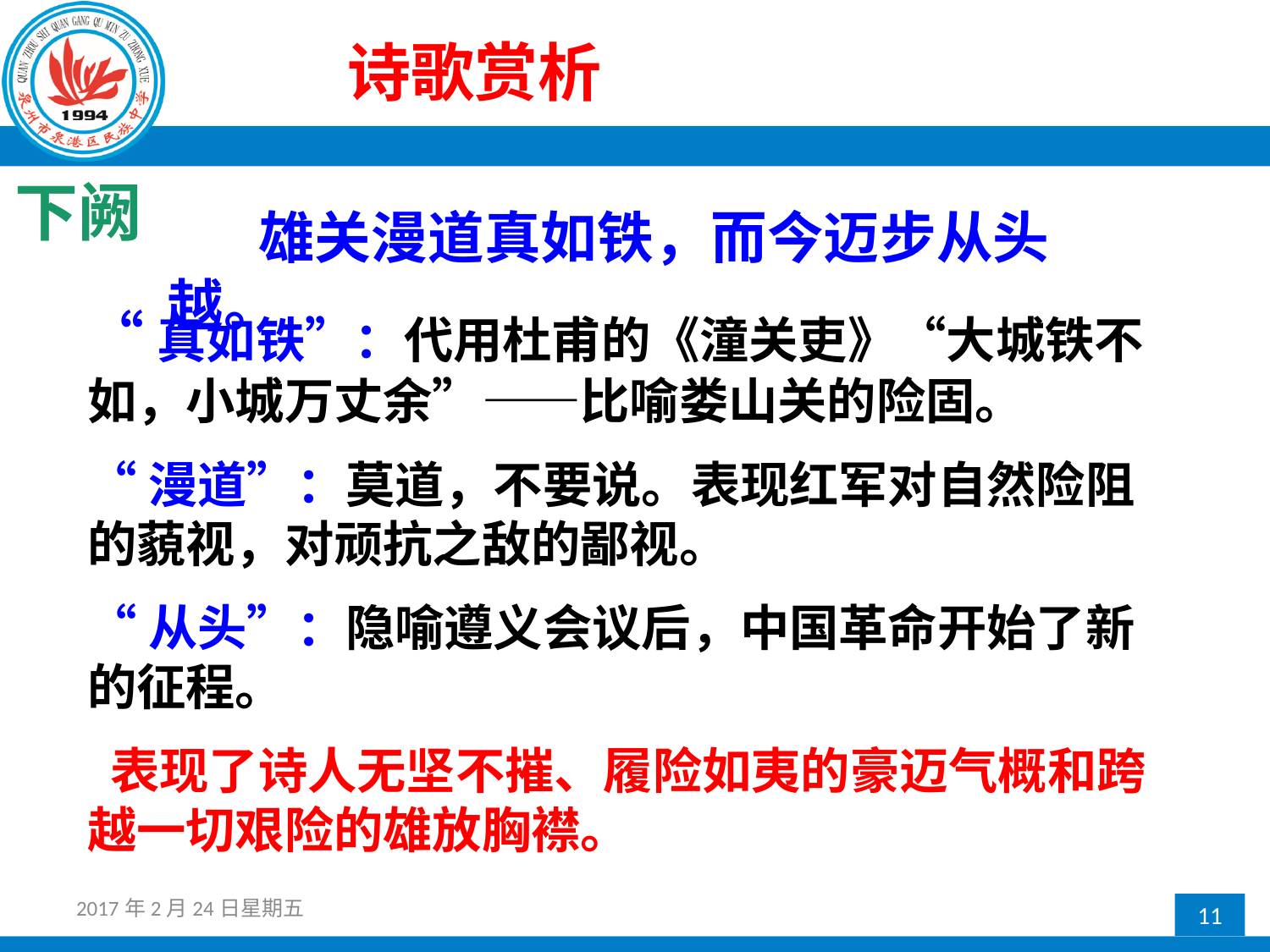

诗歌赏析
下阙
      雄关漫道真如铁，而今迈步从头越。
“真如铁”：代用杜甫的《潼关吏》“大城铁不如，小城万丈余”——比喻娄山关的险固。
“漫道”：莫道，不要说。表现红军对自然险阻的藐视，对顽抗之敌的鄙视。
“从头”：隐喻遵义会议后，中国革命开始了新的征程。
 表现了诗人无坚不摧、履险如夷的豪迈气概和跨越一切艰险的雄放胸襟。

2017年2月24日星期五